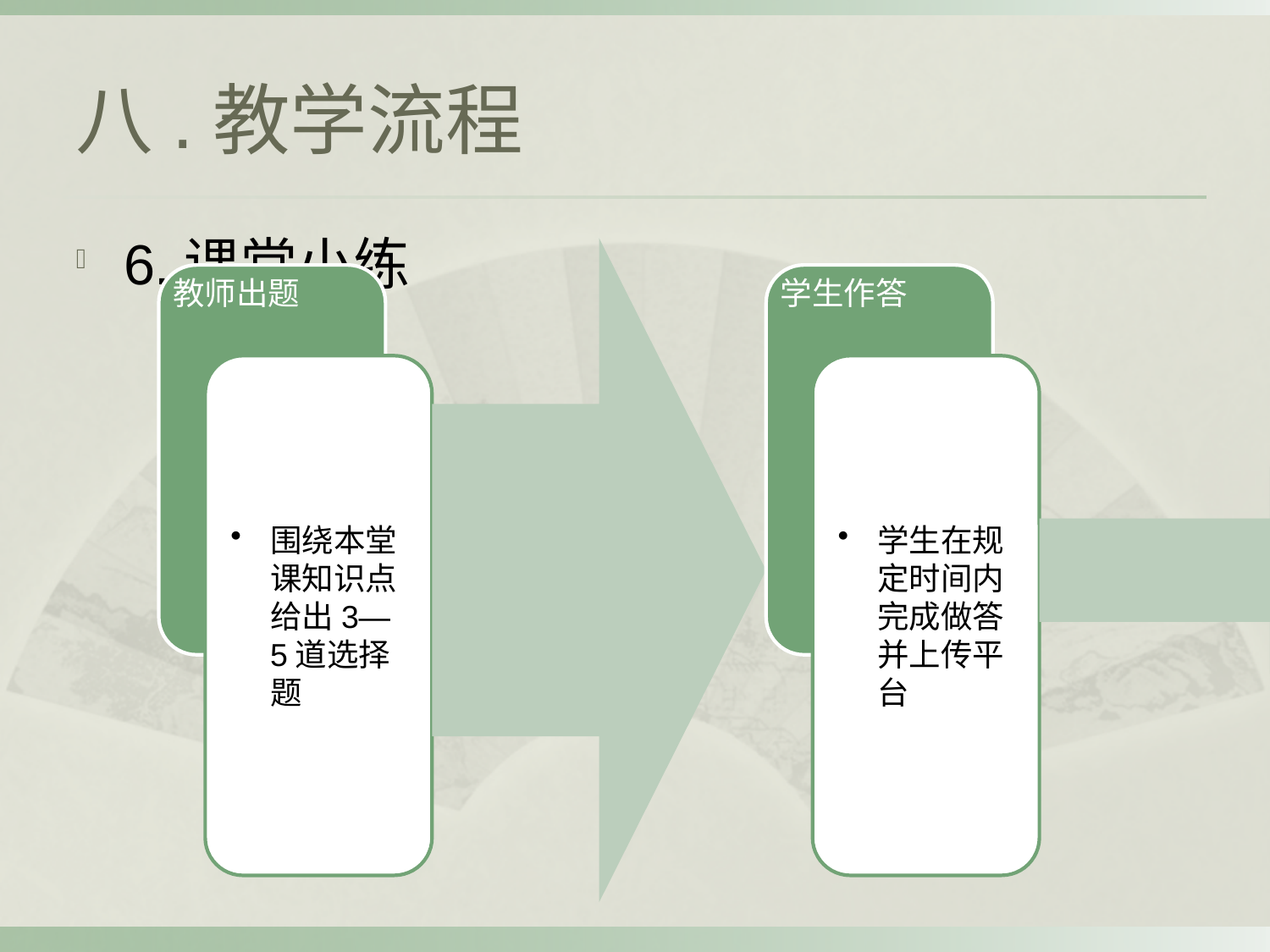

# 八.教学流程
6.课堂小练
教师出题
围绕本堂课知识点给出3—5道选择题
学生作答
学生在规定时间内完成做答并上传平台